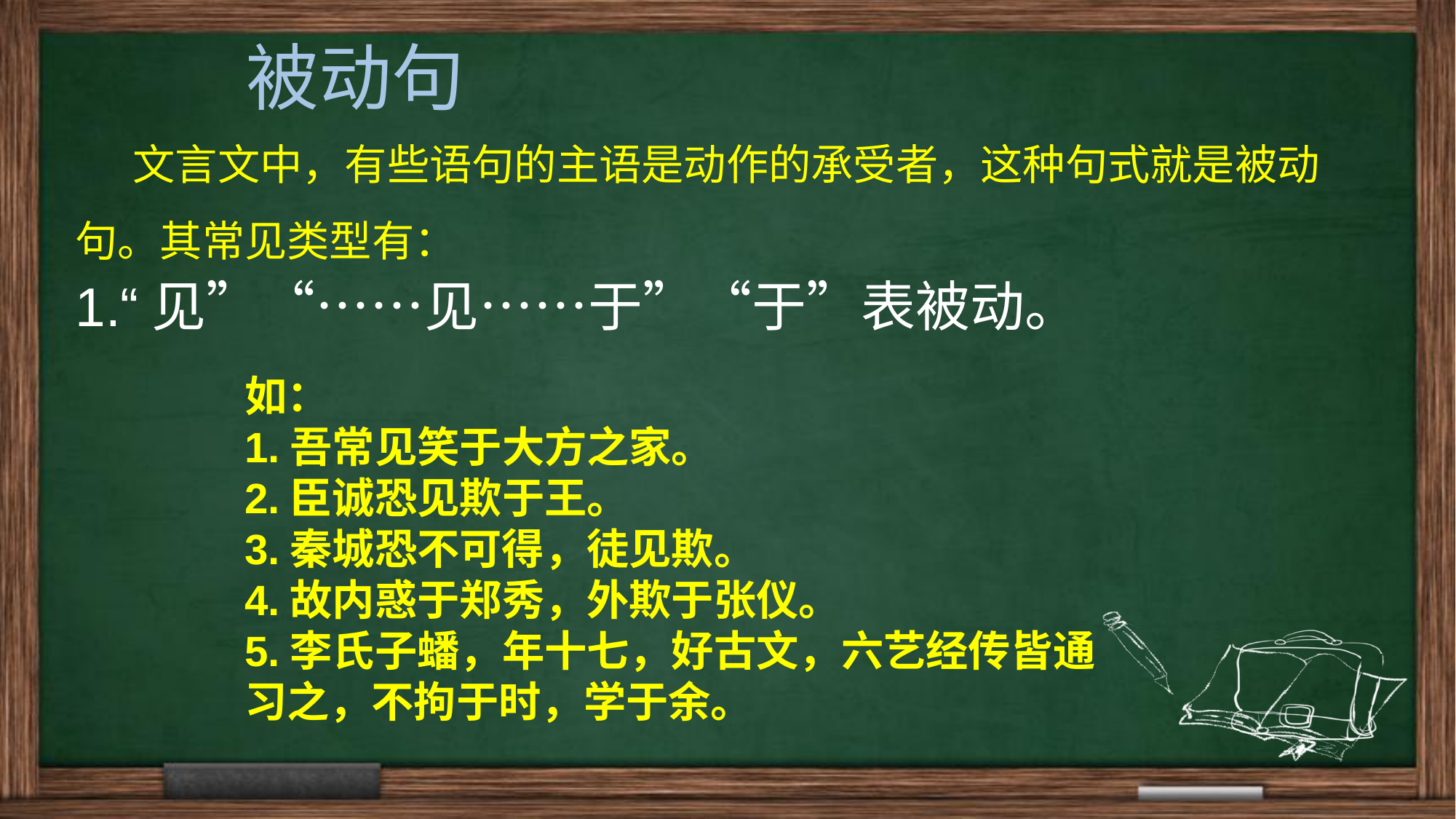

# 被动句
     文言文中，有些语句的主语是动作的承受者，这种句式就是被动句。其常见类型有：
1.“见”“……见……于”“于”表被动。
如：
1.吾常见笑于大方之家。
2.臣诚恐见欺于王。
3.秦城恐不可得，徒见欺。
4.故内惑于郑秀，外欺于张仪。
5.李氏子蟠，年十七，好古文，六艺经传皆通习之，不拘于时，学于余。